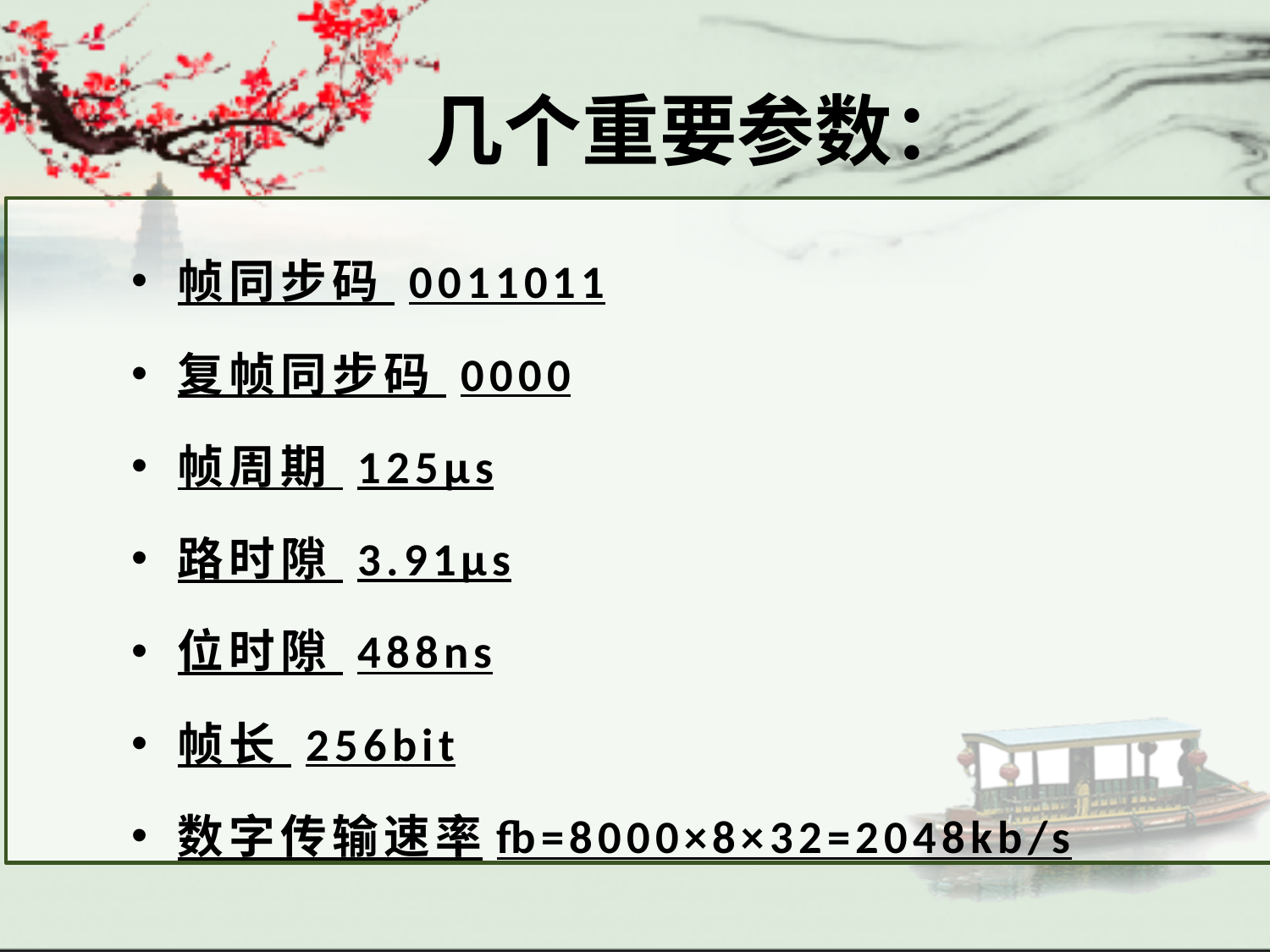

# 几个重要参数：

帧同步码 0011011
复帧同步码 0000
帧周期 125µs
路时隙 3.91µs
位时隙 488ns
帧长 256bit
数字传输速率fb=8000×8×32=2048kb/s